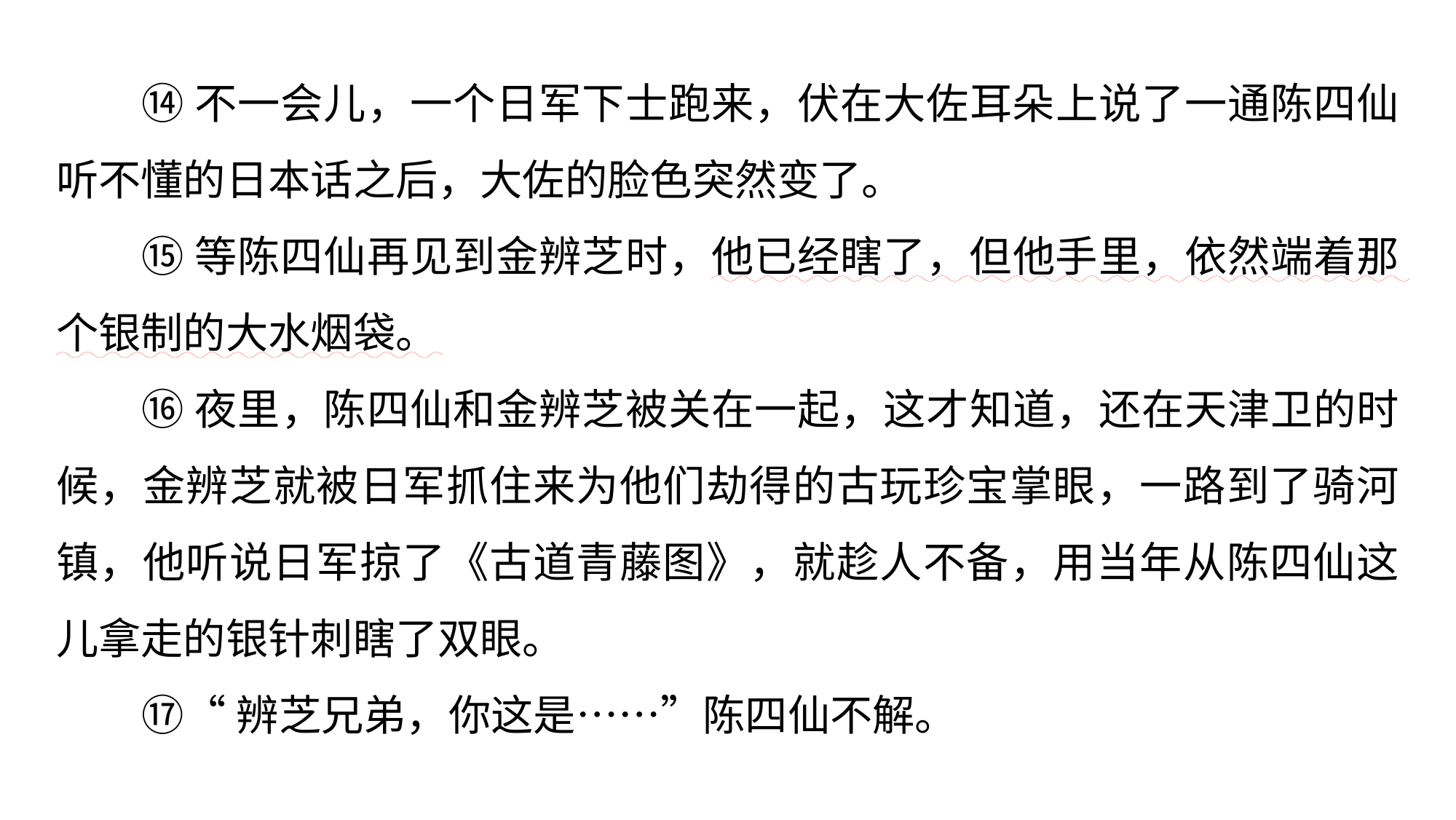

⑭不一会儿，一个日军下士跑来，伏在大佐耳朵上说了一通陈四仙听不懂的日本话之后，大佐的脸色突然变了。
⑮等陈四仙再见到金辨芝时，他已经瞎了，但他手里，依然端着那个银制的大水烟袋。
⑯夜里，陈四仙和金辨芝被关在一起，这才知道，还在天津卫的时候，金辨芝就被日军抓住来为他们劫得的古玩珍宝掌眼，一路到了骑河镇，他听说日军掠了《古道青藤图》，就趁人不备，用当年从陈四仙这儿拿走的银针刺瞎了双眼。
⑰“辨芝兄弟，你这是……”陈四仙不解。